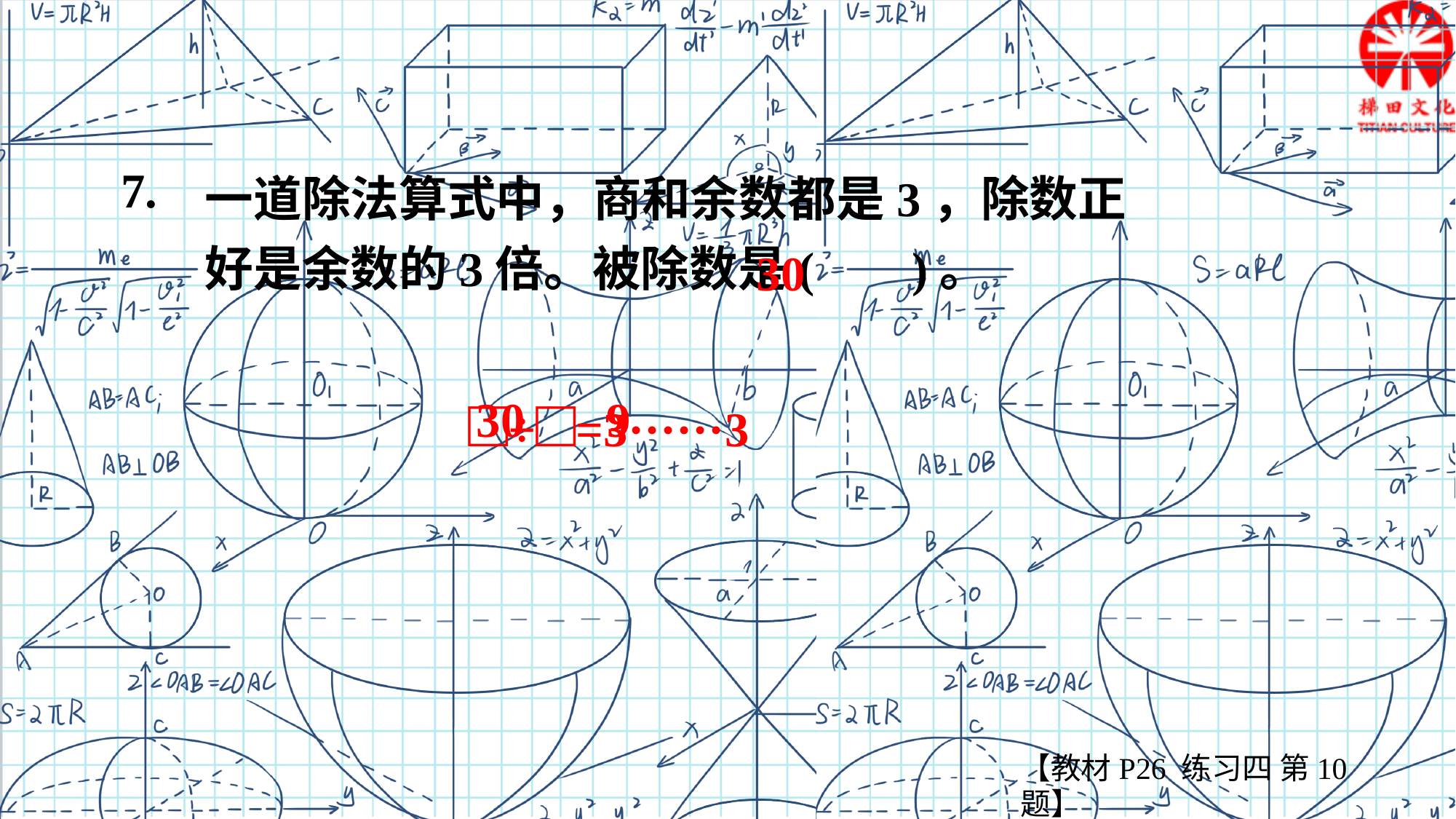

一道除法算式中，商和余数都是3，除数正好是余数的3倍。被除数是(        )。
7.
30
□÷□=3······3
30
9
【教材P26 练习四 第10题】